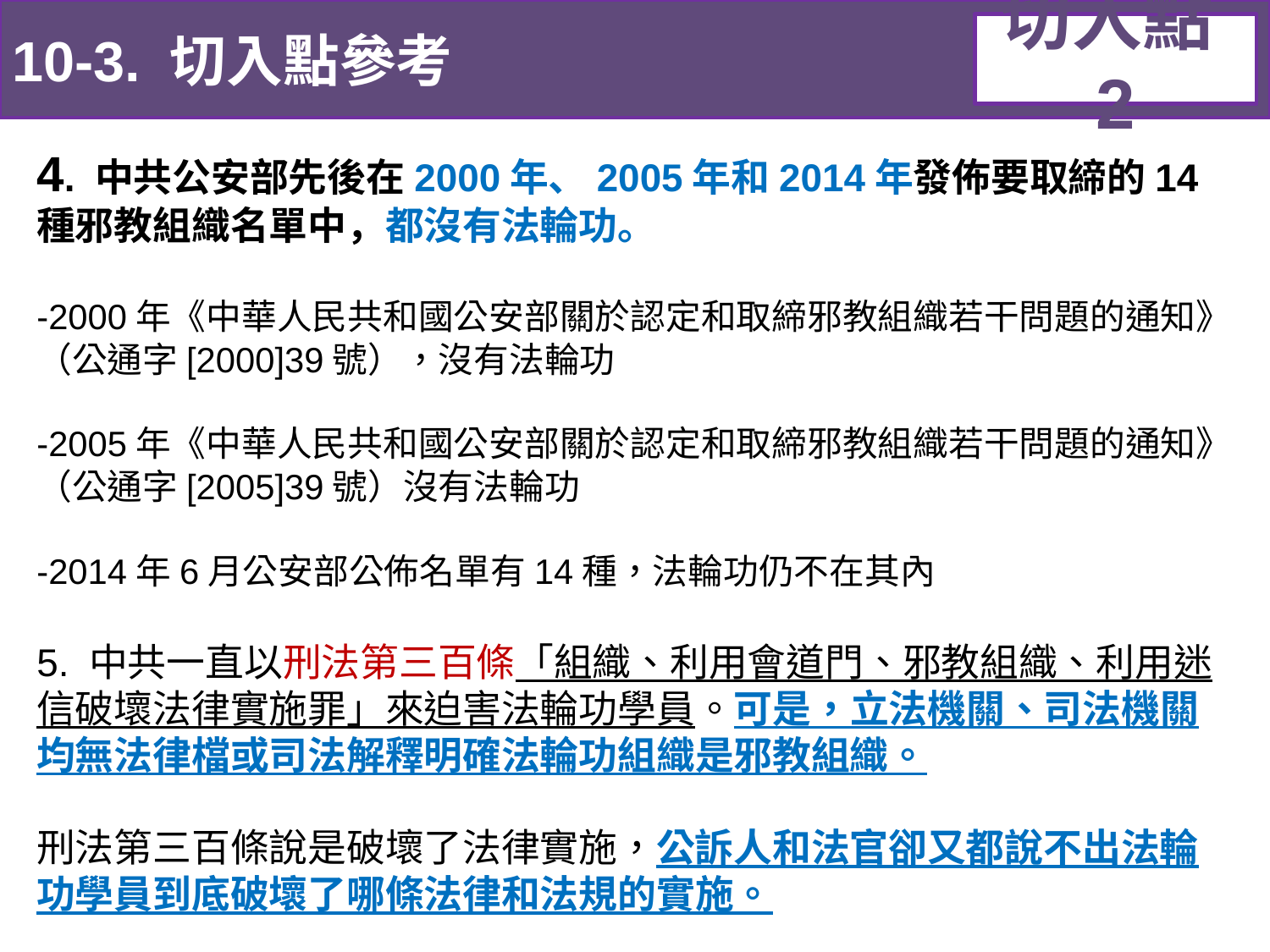

10-3. 切入點參考
切入點2
4. 中共公安部先後在2000年、2005年和2014年發佈要取締的14種邪教組織名單中，都沒有法輪功。

-2000年《中華人民共和國公安部關於認定和取締邪教組織若干問題的通知》（公通字[2000]39號），沒有法輪功

-2005年《中華人民共和國公安部關於認定和取締邪教組織若干問題的通知》（公通字[2005]39號）沒有法輪功

-2014年6月公安部公佈名單有14種，法輪功仍不在其內

5. 中共一直以刑法第三百條「組織、利用會道門、邪教組織、利用迷信破壞法律實施罪」來迫害法輪功學員。可是，立法機關、司法機關均無法律檔或司法解釋明確法輪功組織是邪教組織。

刑法第三百條說是破壞了法律實施，公訴人和法官卻又都說不出法輪功學員到底破壞了哪條法律和法規的實施。